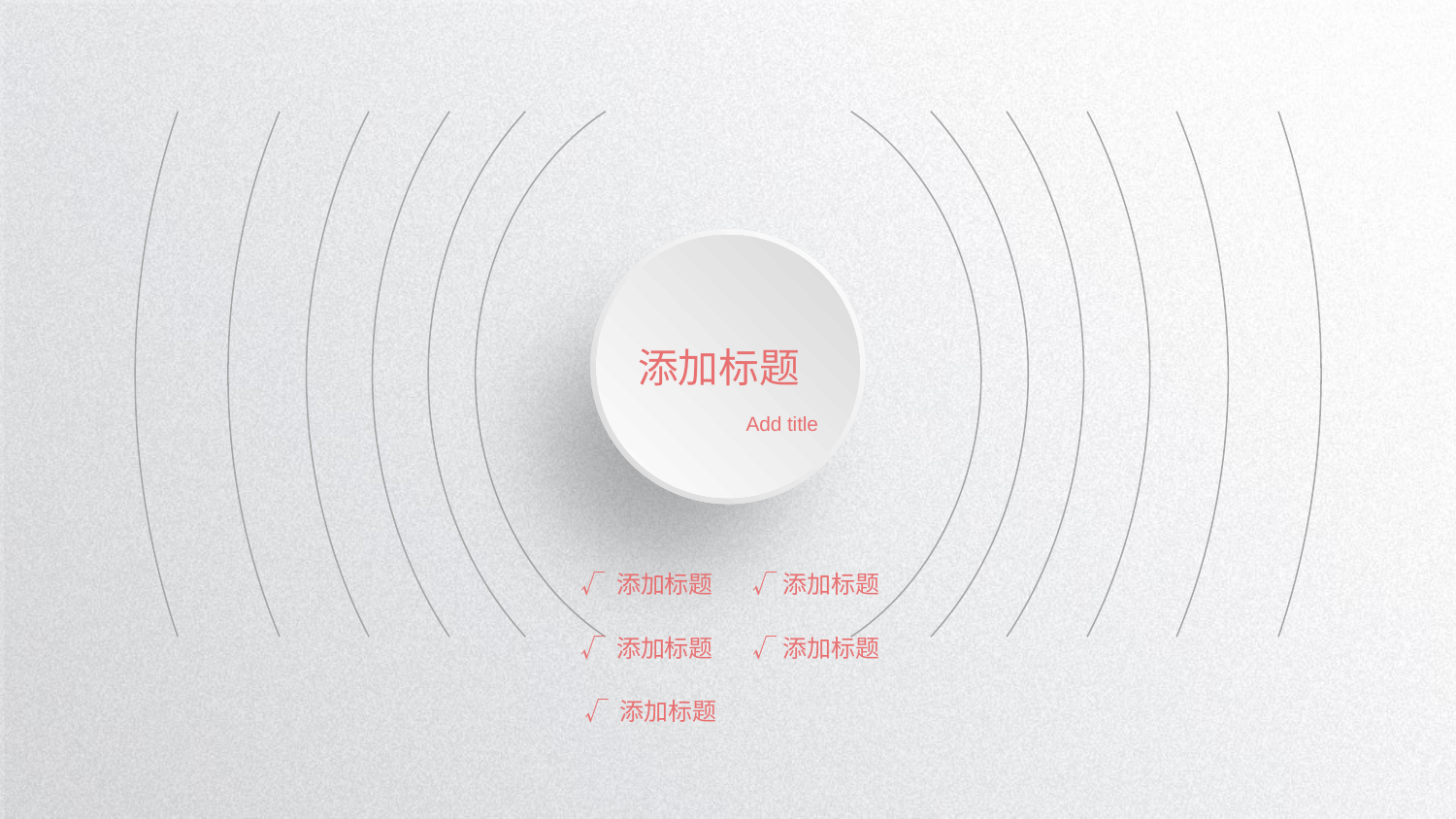

添加标题              Add title
√ 添加标题
√添加标题
√ 添加标题
√添加标题
√ 添加标题